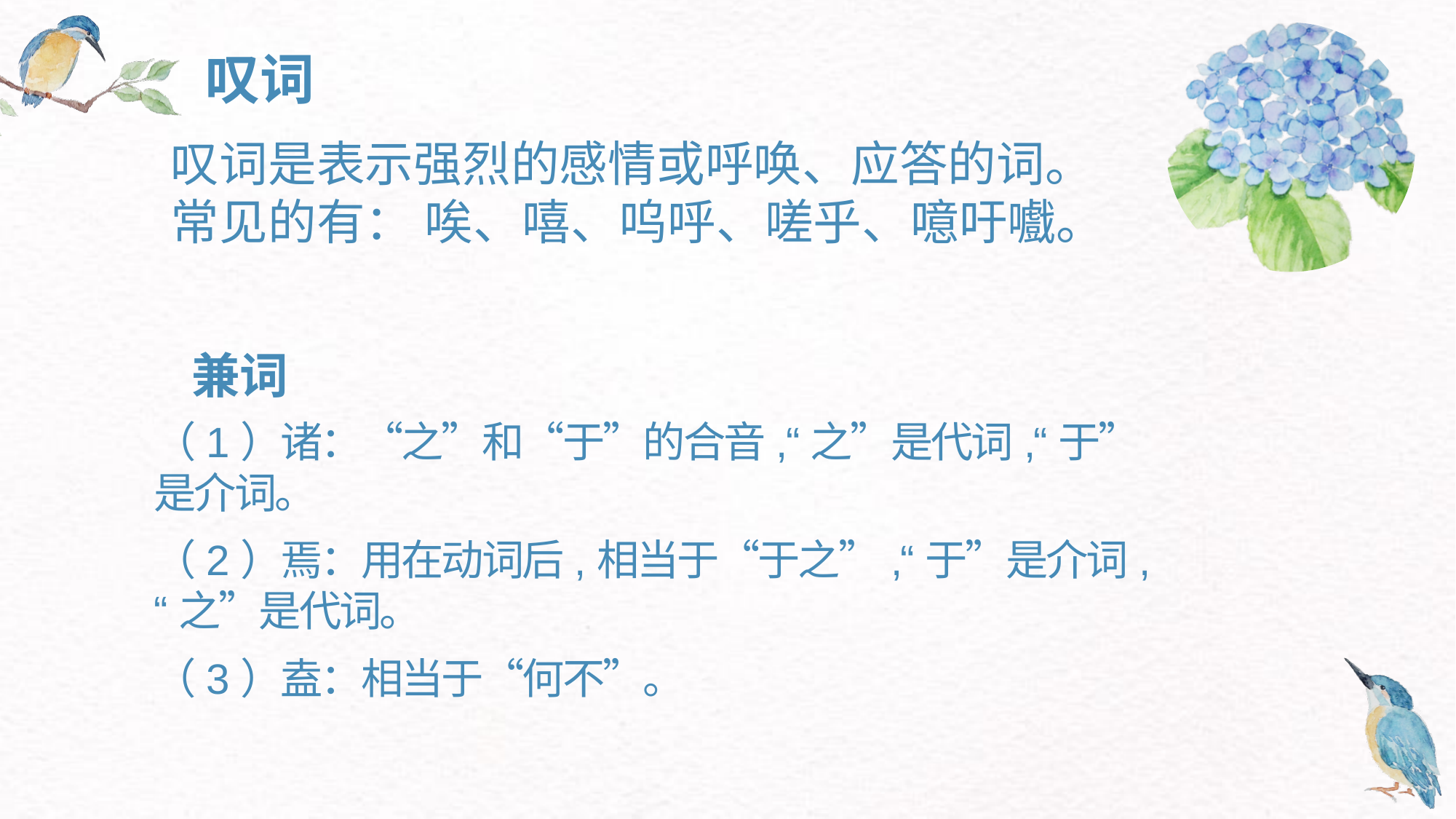

叹词
叹词是表示强烈的感情或呼唤、应答的词。常见的有： 唉、嘻、呜呼、嗟乎、噫吁嚱。
兼词
（1）诸：“之”和“于”的合音,“之”是代词,“于”是介词。
（2）焉：用在动词后,相当于“于之”,“于”是介词,“之”是代词。
（3）盍：相当于“何不”。